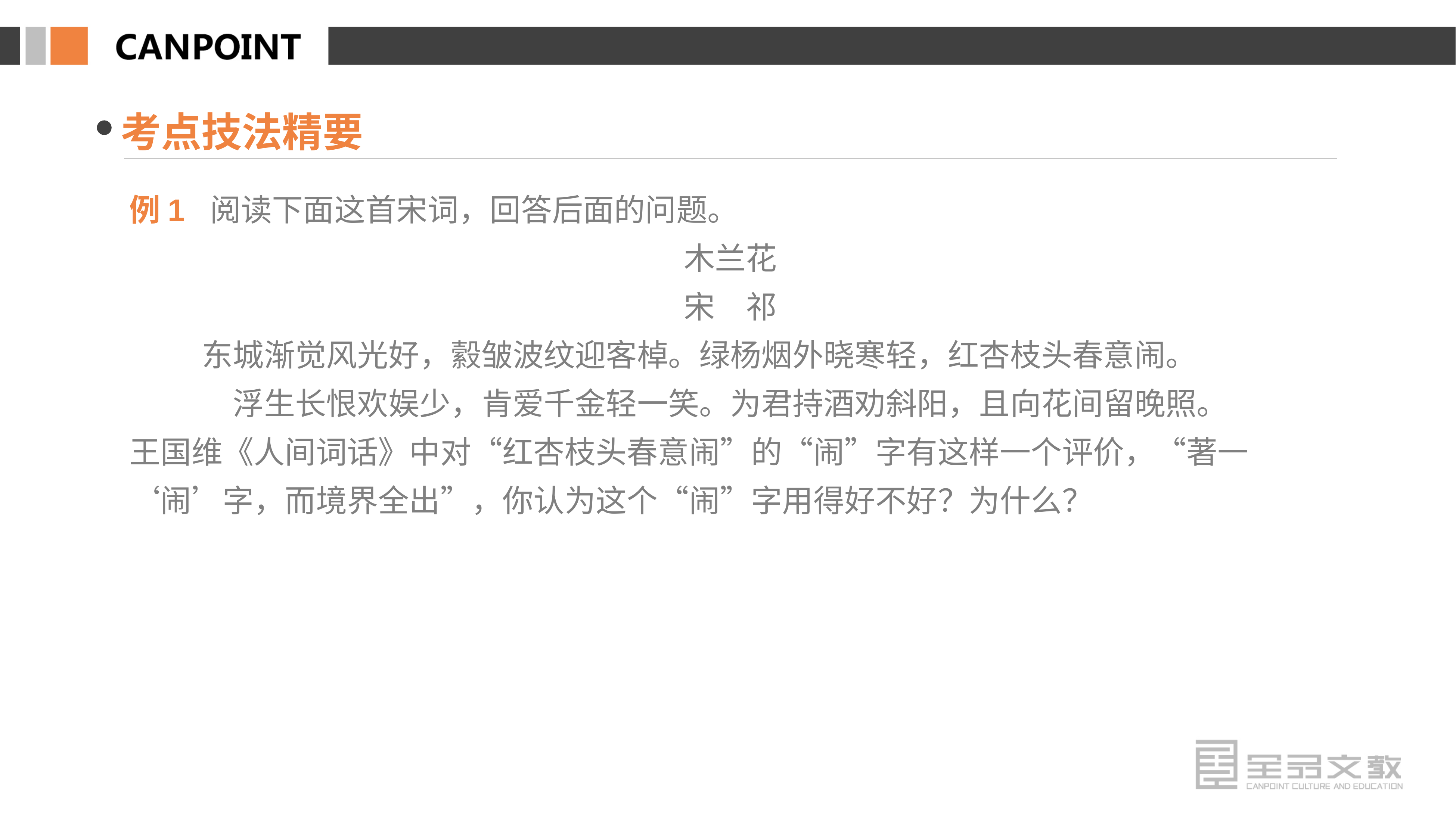

考点技法精要

例1  阅读下面这首宋词，回答后面的问题。
木兰花
宋　祁
东城渐觉风光好，縠皱波纹迎客棹。绿杨烟外晓寒轻，红杏枝头春意闹。
浮生长恨欢娱少，肯爱千金轻一笑。为君持酒劝斜阳，且向花间留晚照。
王国维《人间词话》中对“红杏枝头春意闹”的“闹”字有这样一个评价，“著一‘闹’字，而境界全出”，你认为这个“闹”字用得好不好？为什么？